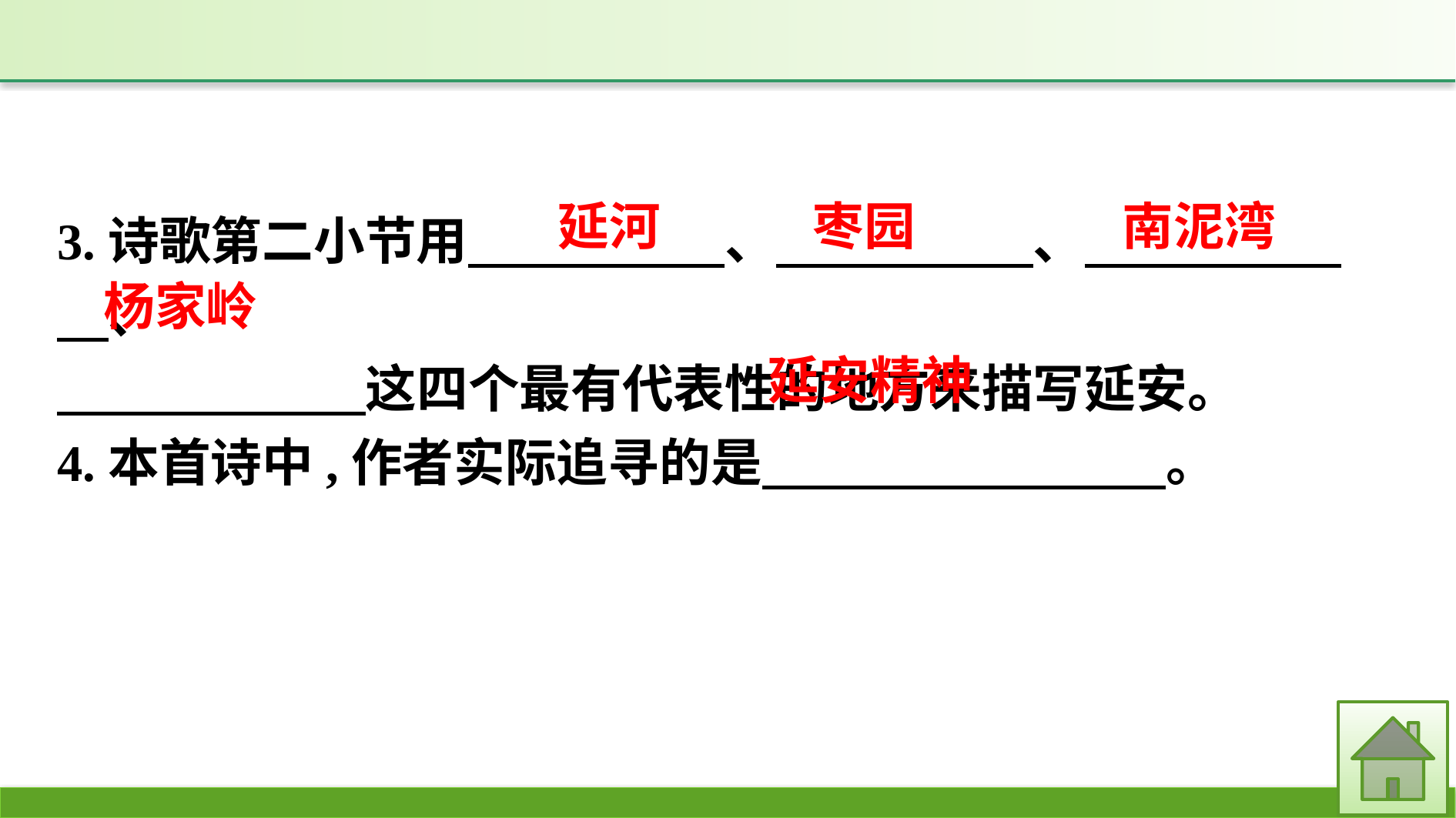

枣园
南泥湾
延河
3.诗歌第二小节用　　　　　、　　　　　、　　　　　　、
　　　　　　这四个最有代表性的地方来描写延安。
4.本首诗中,作者实际追寻的是　                              。
杨家岭
延安精神